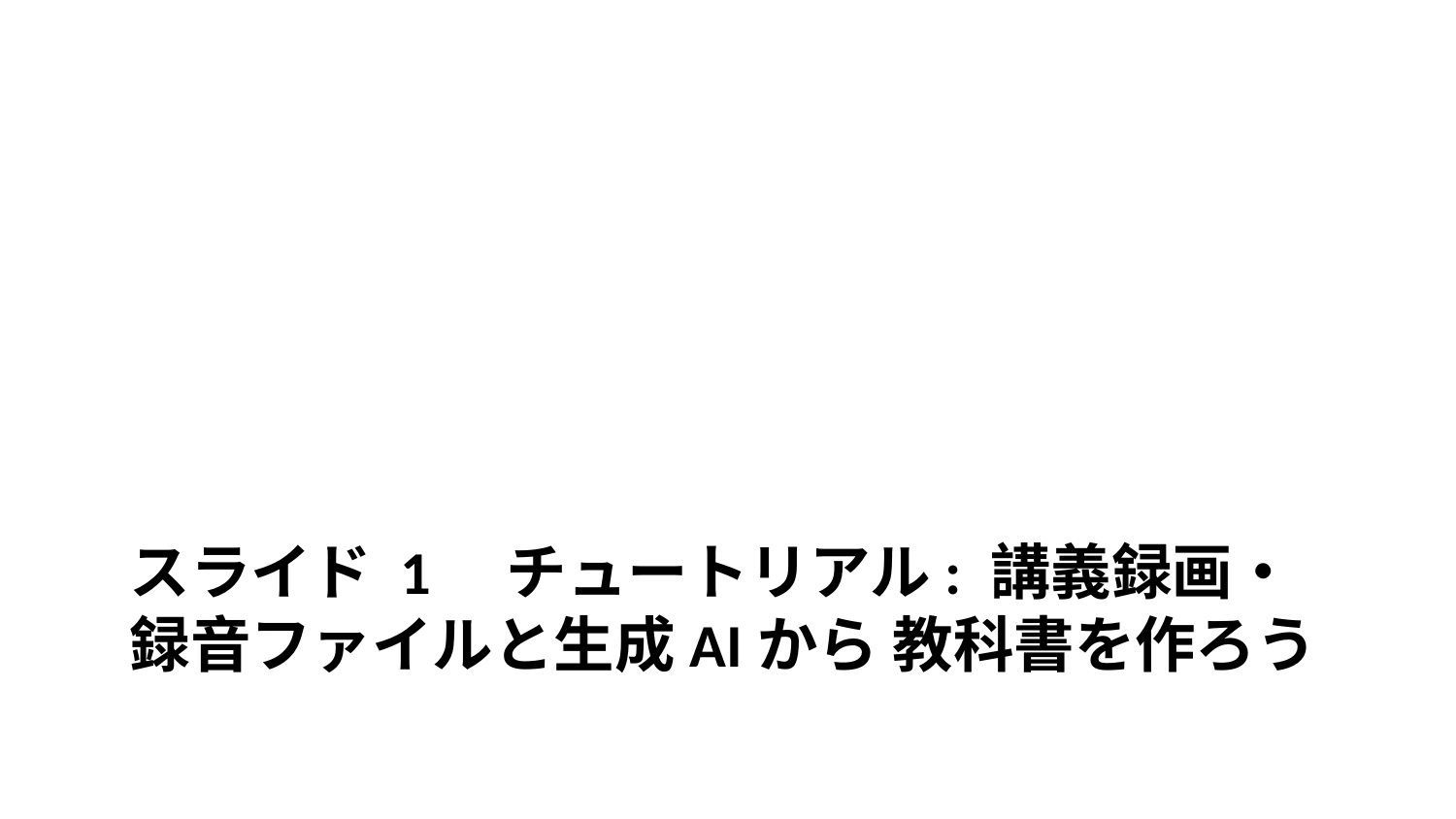

# スライド 1　チュートリアル: 講義録画・録音ファイルと生成AIから 教科書を作ろう